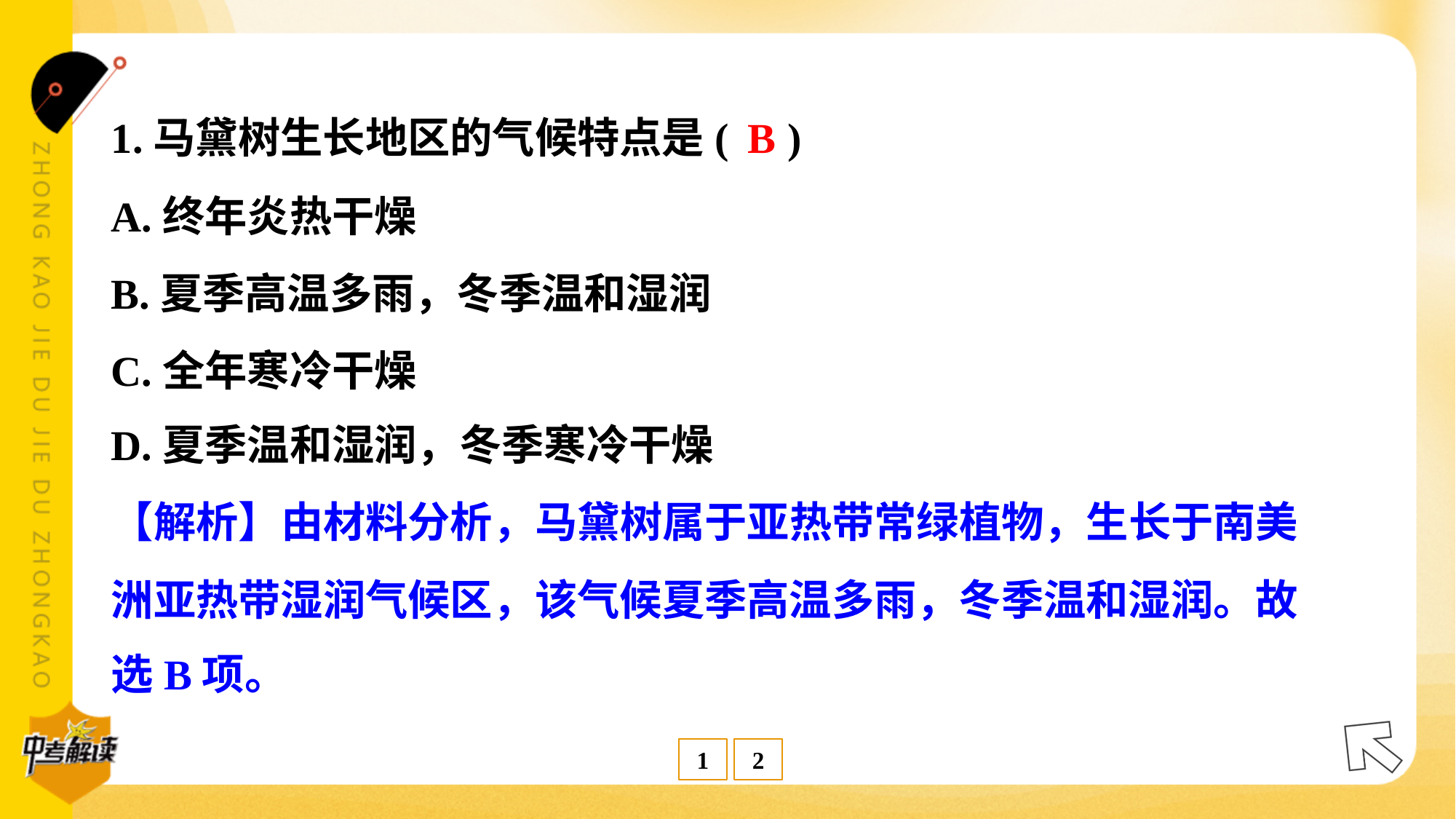

B
1.马黛树生长地区的气候特点是(     )
A.终年炎热干燥
B.夏季高温多雨，冬季温和湿润
C.全年寒冷干燥
D.夏季温和湿润，冬季寒冷干燥
【解析】由材料分析，马黛树属于亚热带常绿植物，生长于南美
洲亚热带湿润气候区，该气候夏季高温多雨，冬季温和湿润。故
选B项。